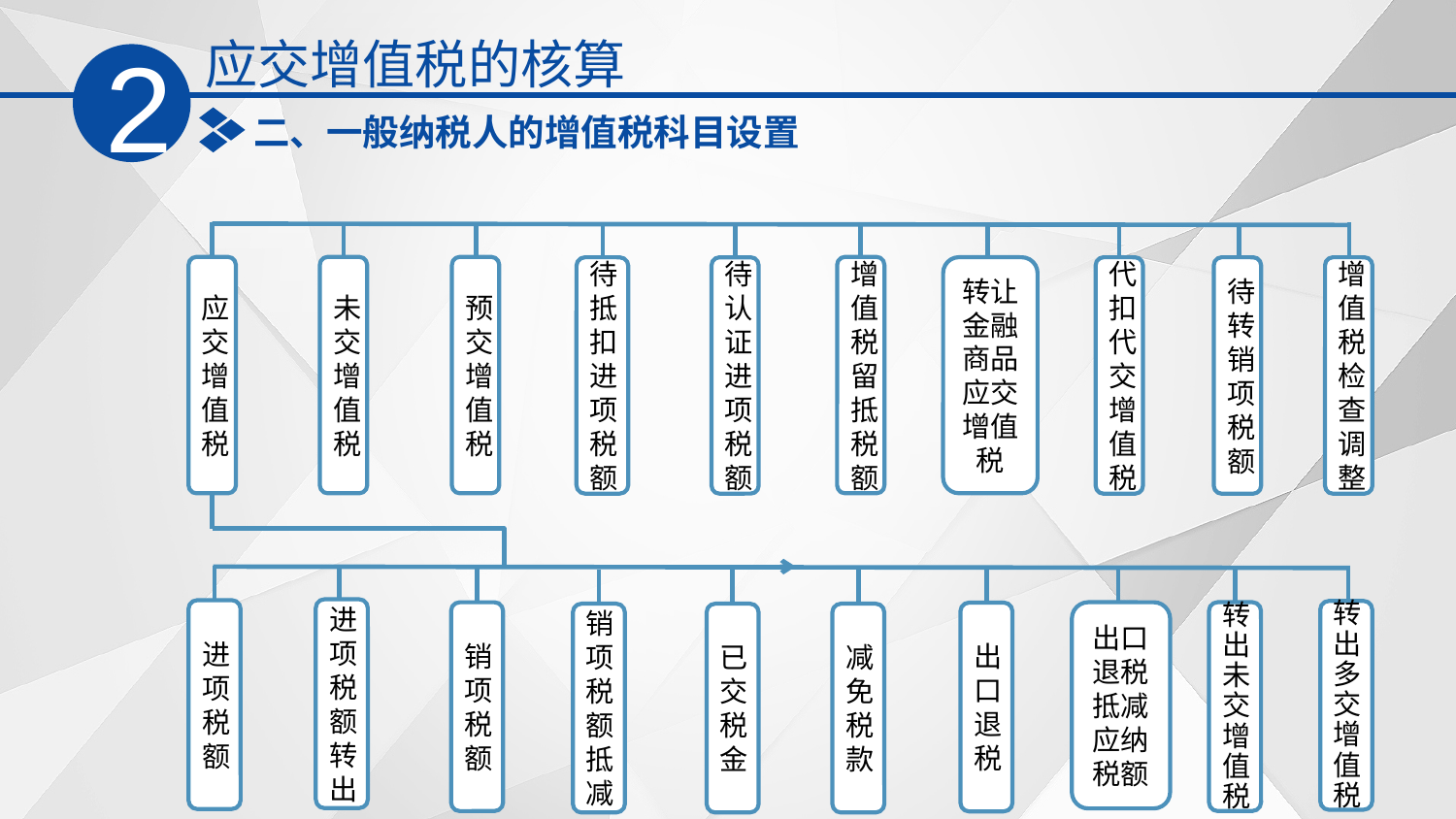

应交增值税的核算
2

二、一般纳税人的增值税科目设置

应交增值税
未交增值税
预交增值税
增值税
留抵税额
代扣代交
增值税
待转销项税额
增值税检查调整
转让金融商品应交增值税
待抵扣
进项税额
待认证
进项税额
进项税额转出
进项税额
转出多交增值税
转出未交增值税
出口退税
抵减
应纳税额
销项税额
出口退税
销项税额抵减
已交税金
减免税款